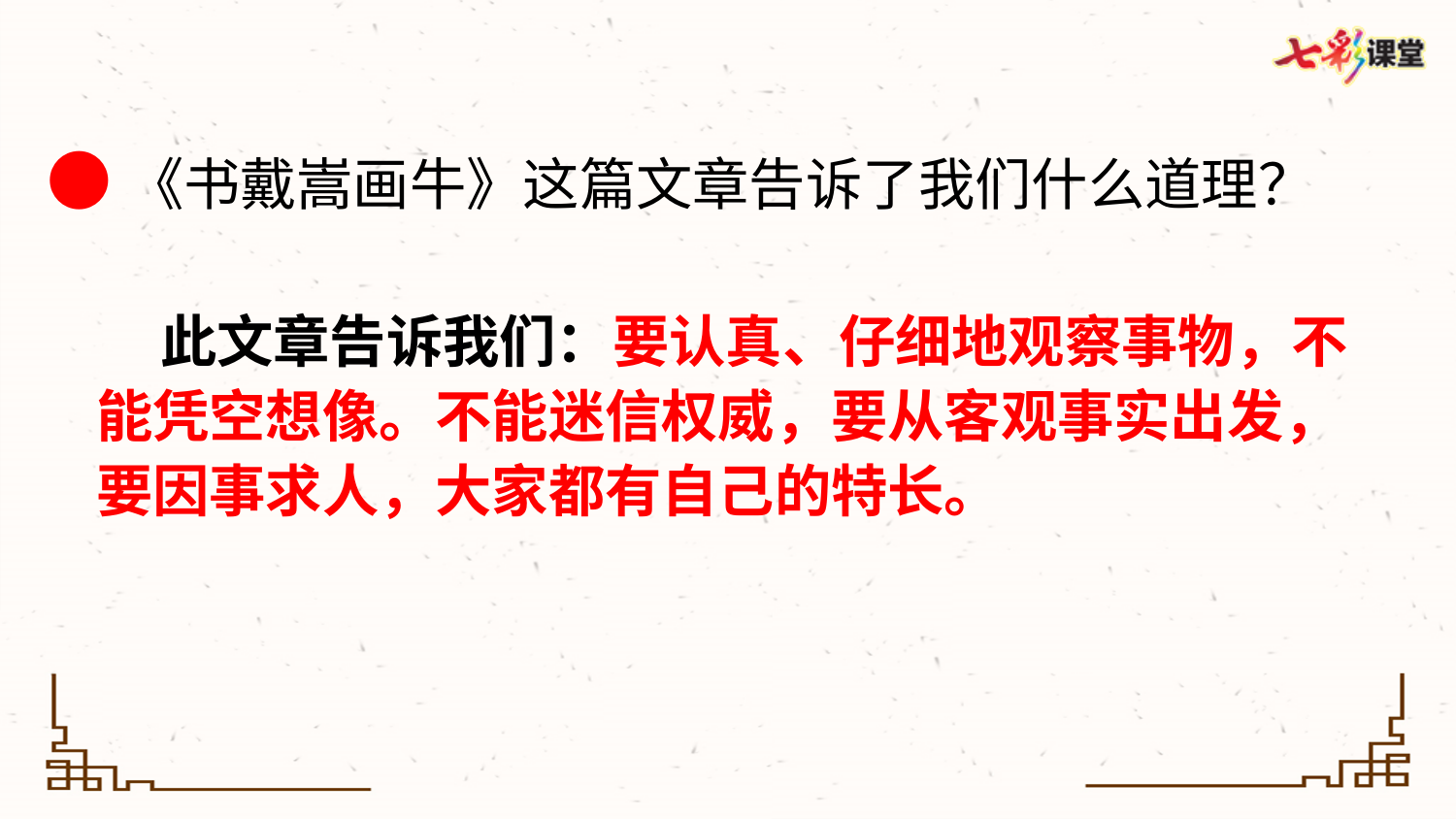

●《书戴嵩画牛》这篇文章告诉了我们什么道理？
    此文章告诉我们：要认真、仔细地观察事物，不能凭空想像。不能迷信权威，要从客观事实出发，要因事求人，大家都有自己的特长。